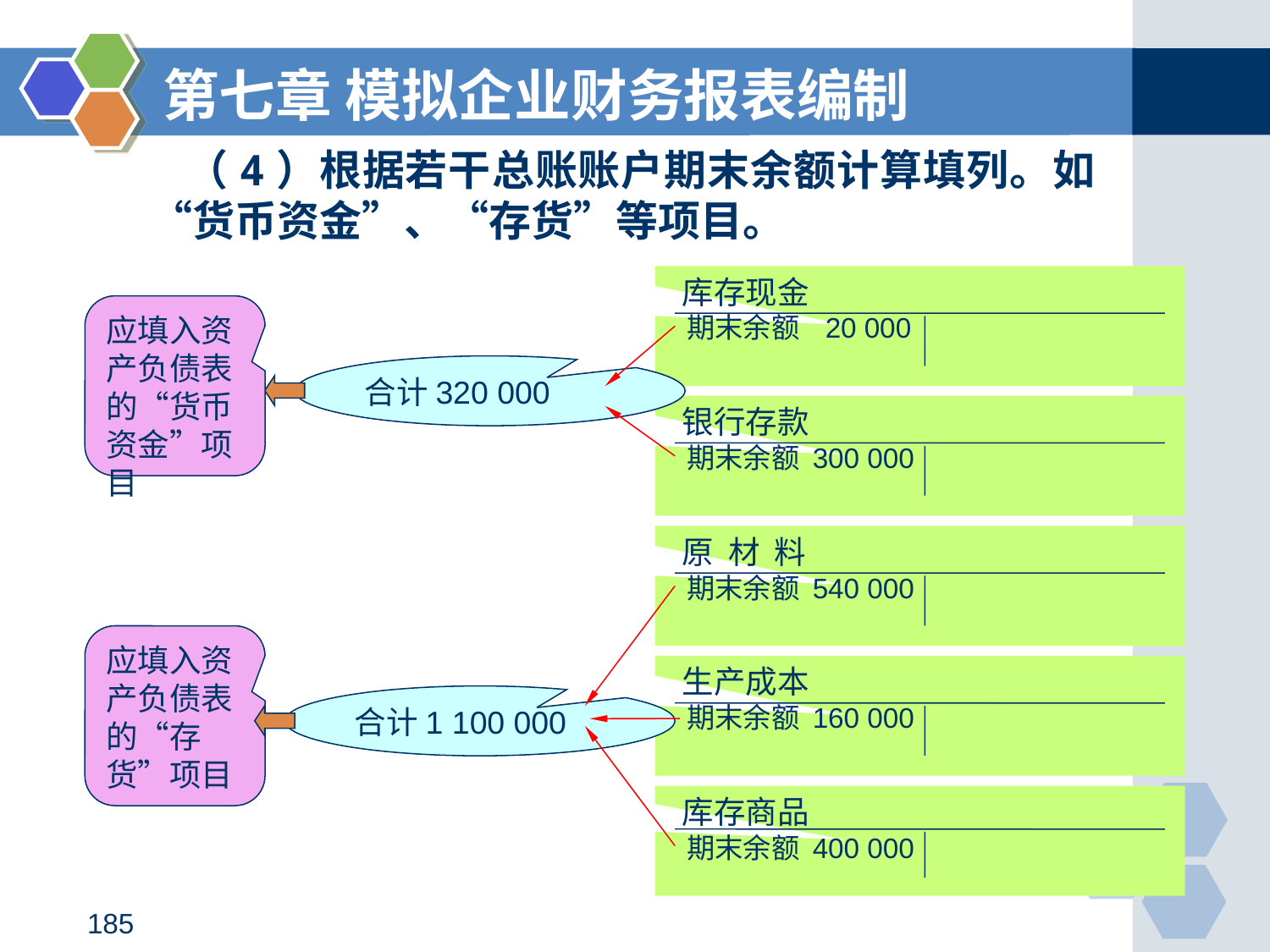

第七章 模拟企业财务报表编制
# （4）根据若干总账账户期末余额计算填列。如“货币资金”、“存货”等项目。
 库存现金
  期末余额   20 000

应填入资产负债表的“货币资金”项目

合计320 000

 银行存款
  期末余额 300 000

 原  材  料
  期末余额 540 000

应填入资产负债表的“存货”项目
 生产成本
  期末余额 160 000

合计1 100 000

 库存商品
  期末余额 400 000